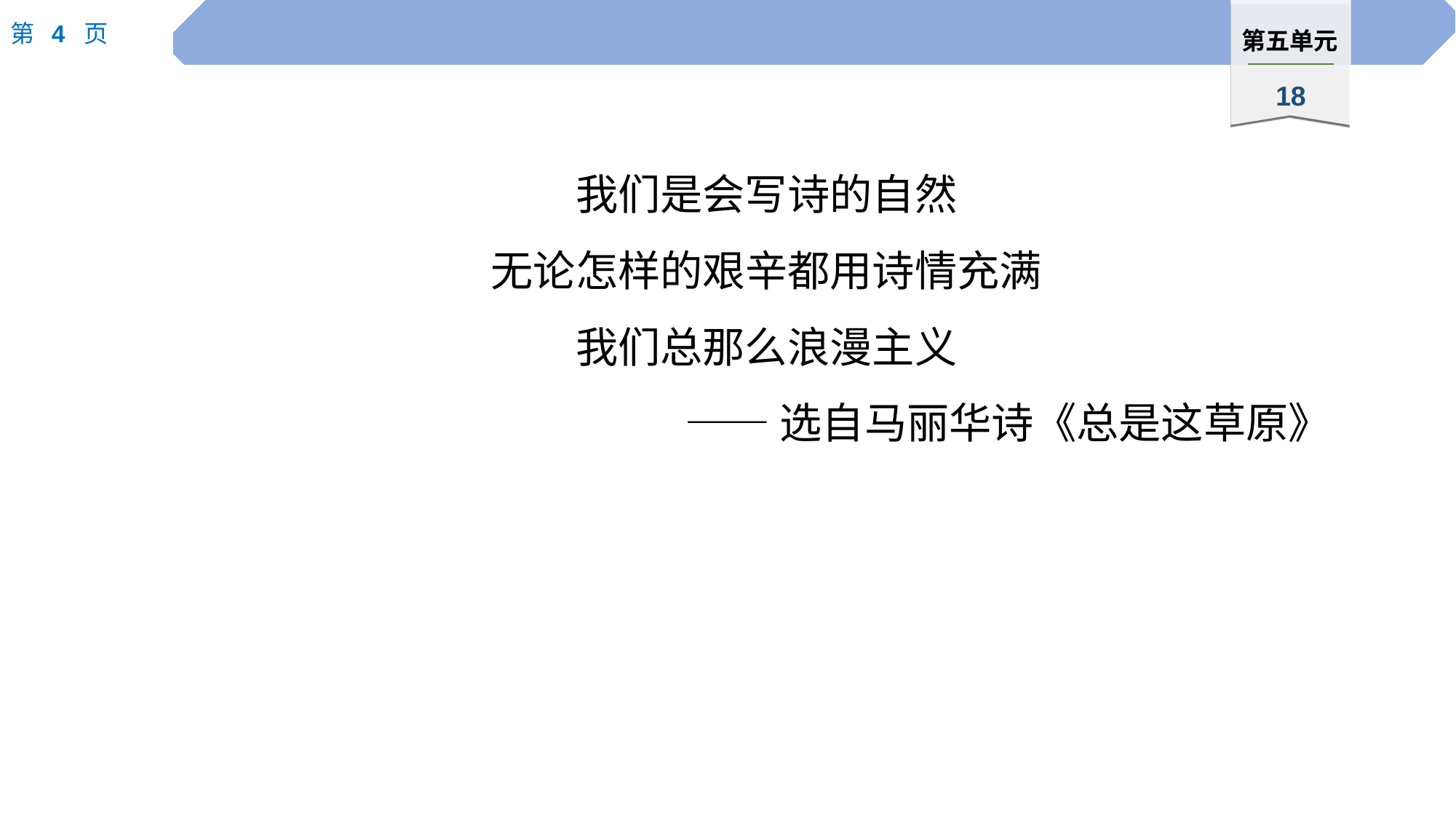

我们是会写诗的自然
无论怎样的艰辛都用诗情充满
我们总那么浪漫主义
 ——选自马丽华诗《总是这草原》